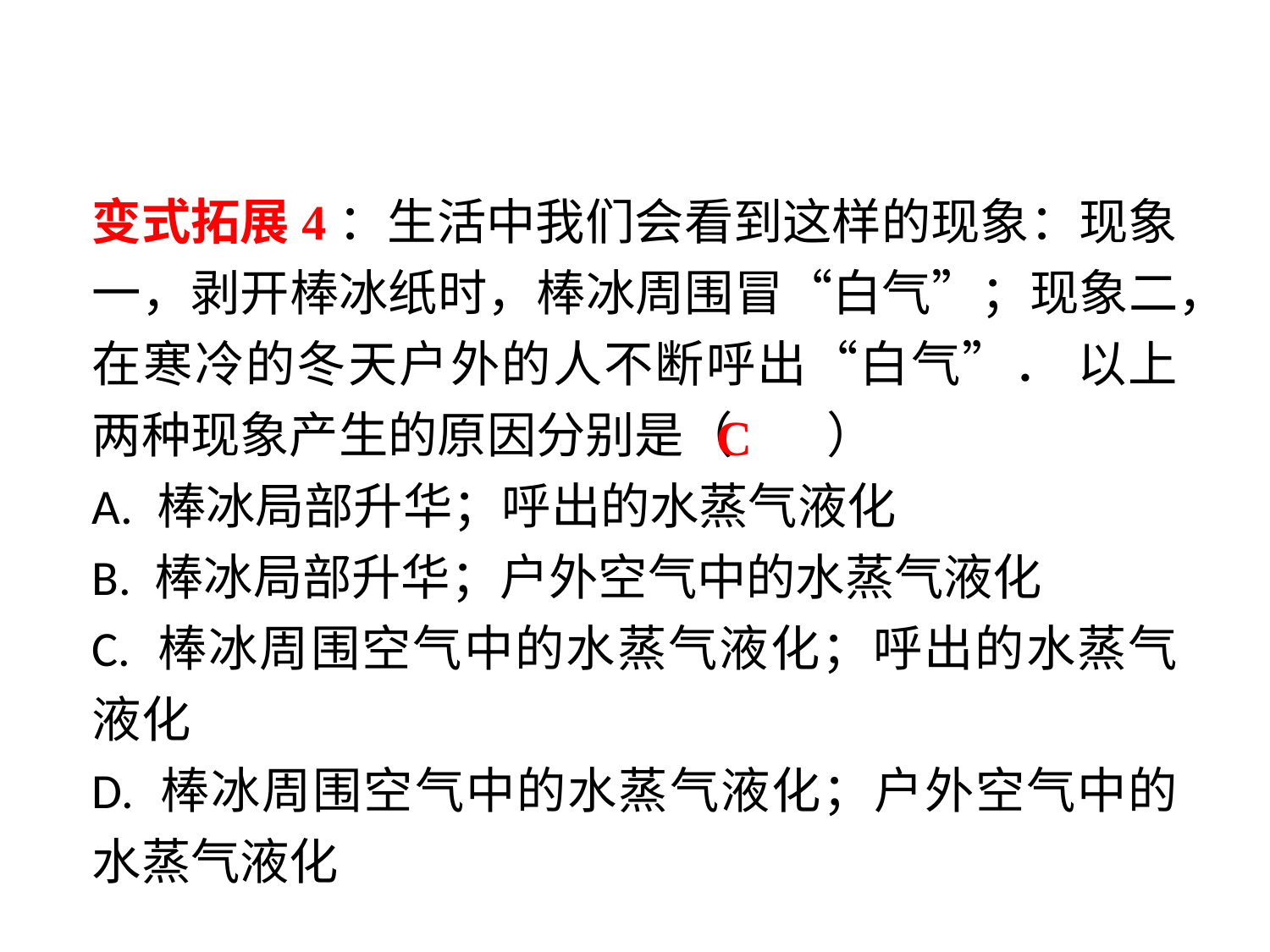

变式拓展4：生活中我们会看到这样的现象：现象一，剥开棒冰纸时，棒冰周围冒“白气”；现象二，在寒冷的冬天户外的人不断呼出“白气”． 以上两种现象产生的原因分别是（　    ）
A. 棒冰局部升华；呼出的水蒸气液化
B. 棒冰局部升华；户外空气中的水蒸气液化
C. 棒冰周围空气中的水蒸气液化；呼出的水蒸气液化
D. 棒冰周围空气中的水蒸气液化；户外空气中的水蒸气液化
C